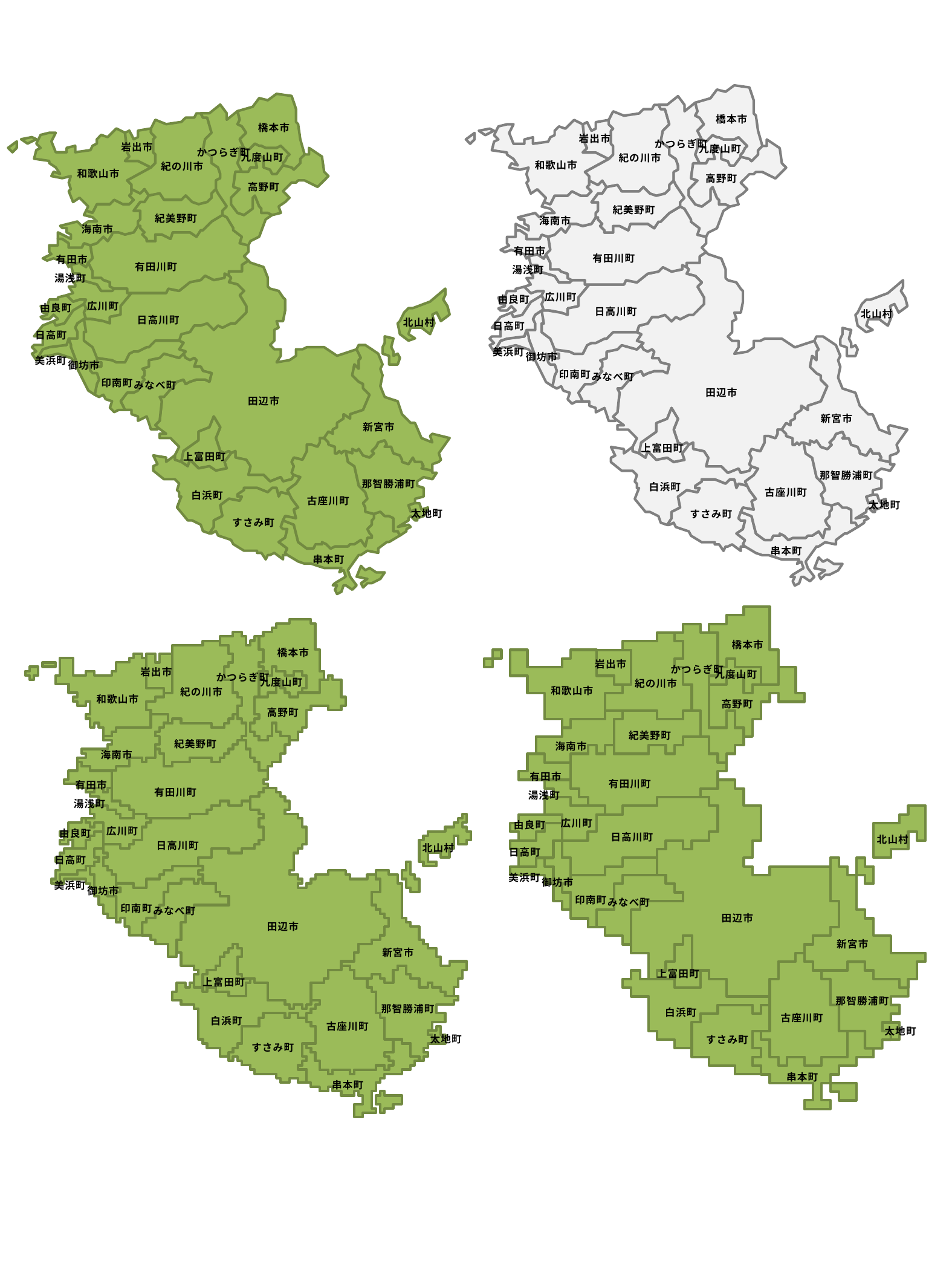

橋本市
岩出市
かつらぎ町
九度山町
紀の川市
和歌山市
高野町
紀美野町
海南市
有田市
有田川町
湯浅町
広川町
由良町
日高川町
北山村
日高町
美浜町
御坊市
印南町
みなべ町
田辺市
新宮市
上富田町
那智勝浦町
白浜町
古座川町
太地町
すさみ町
串本町
橋本市
岩出市
かつらぎ町
九度山町
紀の川市
和歌山市
高野町
紀美野町
海南市
有田市
有田川町
湯浅町
広川町
由良町
日高川町
北山村
日高町
美浜町
御坊市
印南町
みなべ町
田辺市
新宮市
上富田町
那智勝浦町
白浜町
古座川町
太地町
すさみ町
串本町

橋本市
岩出市
かつらぎ町
九度山町
紀の川市
和歌山市
高野町
紀美野町
海南市
有田市
有田川町
湯浅町
広川町
由良町
日高川町
北山村
日高町
美浜町
御坊市
印南町
みなべ町
田辺市
新宮市
上富田町
那智勝浦町
白浜町
古座川町
太地町
すさみ町
串本町
橋本市
岩出市
かつらぎ町
九度山町
紀の川市
和歌山市
高野町
紀美野町
海南市
有田市
有田川町
湯浅町
広川町
由良町
日高川町
北山村
日高町
美浜町
御坊市
印南町
みなべ町
田辺市
新宮市
上富田町
那智勝浦町
白浜町
古座川町
太地町
すさみ町
串本町